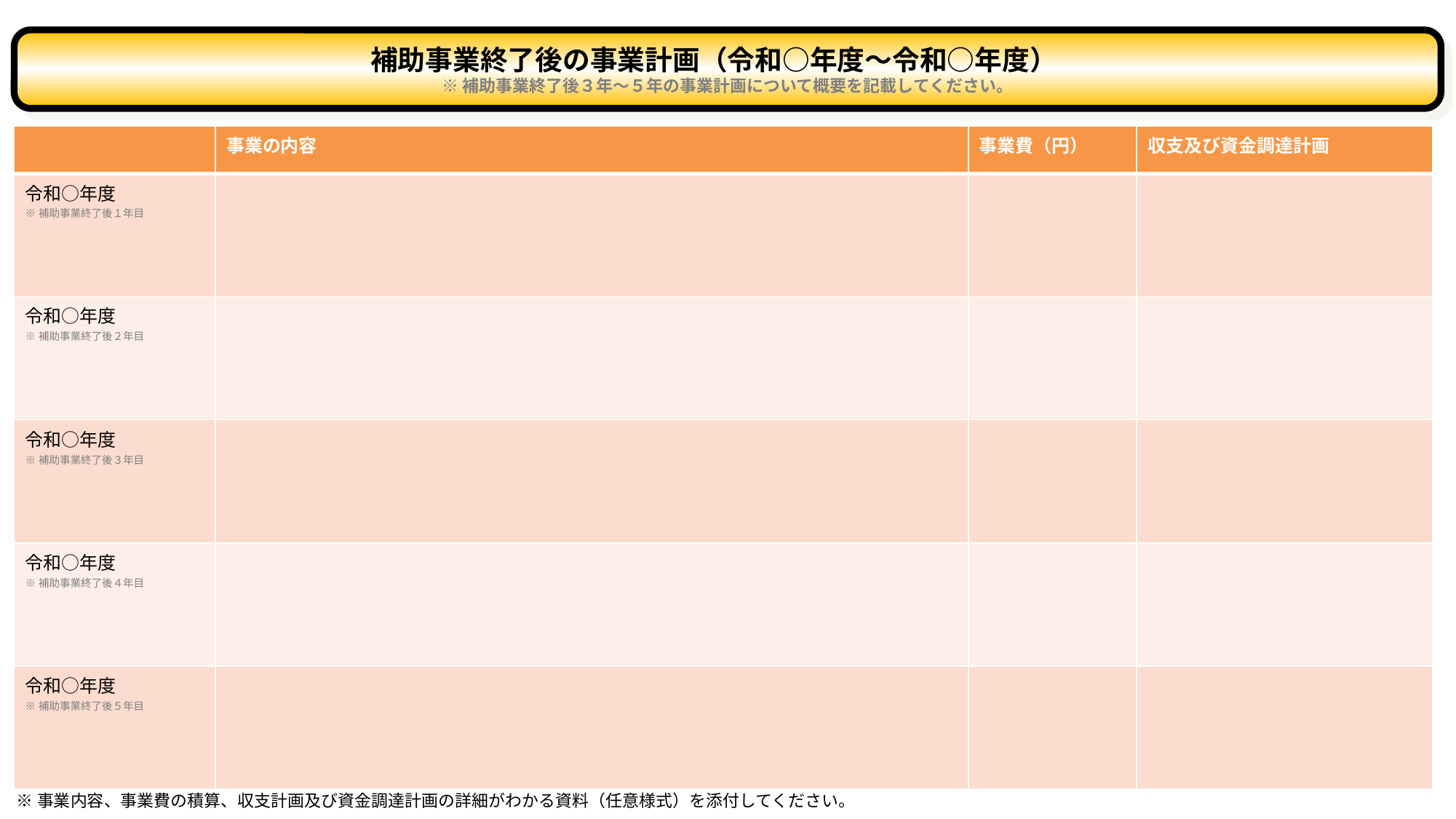

補助事業終了後の事業計画（令和○年度～令和○年度）
※補助事業終了後３年～５年の事業計画について概要を記載してください。
目指す姿
商店街の現状
|  | 事業の内容 | 事業費（円） | 収支及び資金調達計画 |
| --- | --- | --- | --- |
| 令和○年度 ※補助事業終了後１年目 |  |  |  |
| 令和○年度 ※補助事業終了後２年目 |  |  |  |
| 令和○年度 ※補助事業終了後３年目 |  |  |  |
| 令和○年度 ※補助事業終了後４年目 |  |  |  |
| 令和○年度 ※補助事業終了後５年目 |  |  |  |
※事業内容、事業費の積算、収支計画及び資金調達計画の詳細がわかる資料（任意様式）を添付してください。